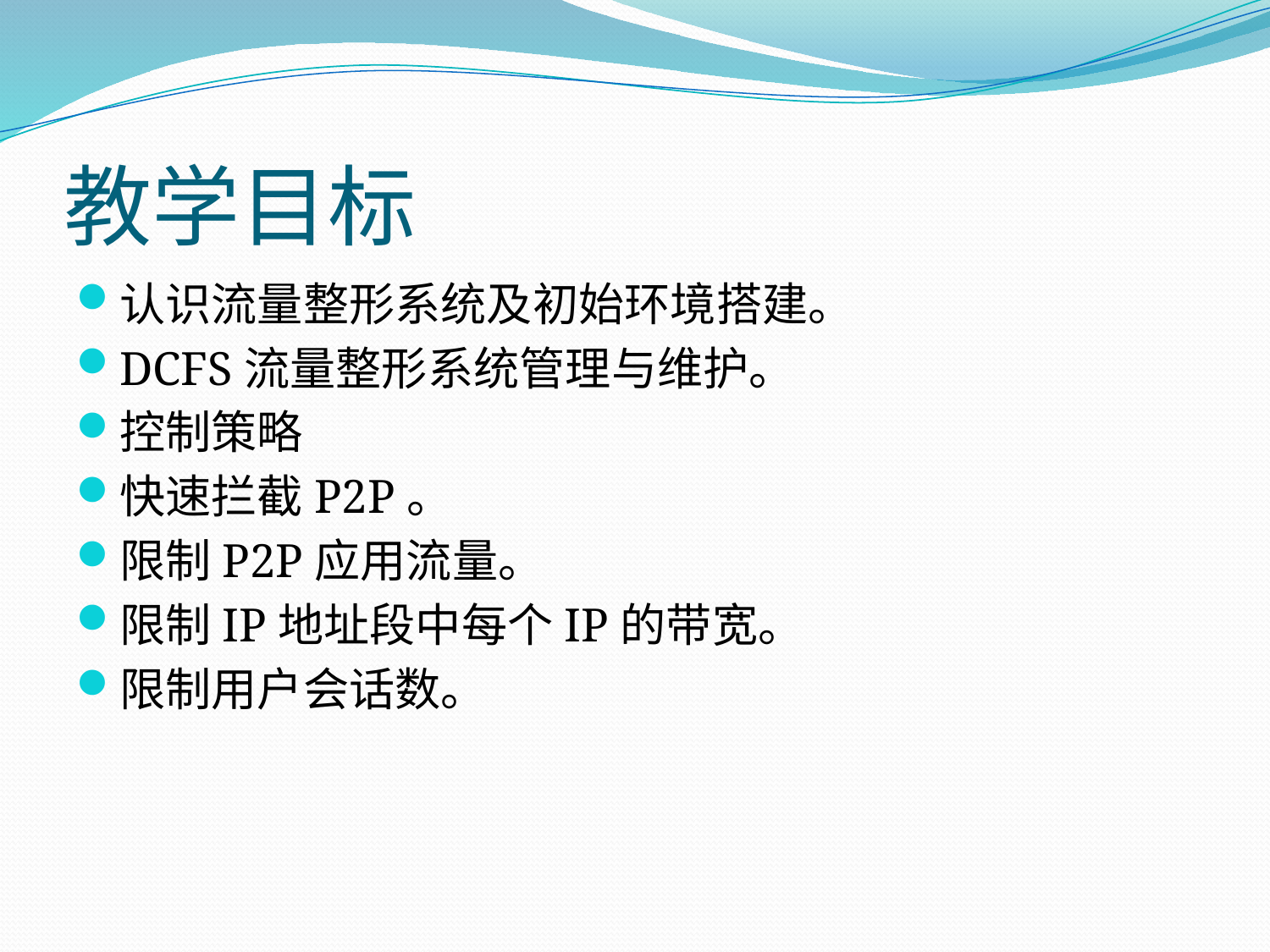

# 教学目标
认识流量整形系统及初始环境搭建。
DCFS流量整形系统管理与维护。
控制策略
快速拦截P2P。
限制P2P应用流量。
限制IP地址段中每个IP的带宽。
限制用户会话数。